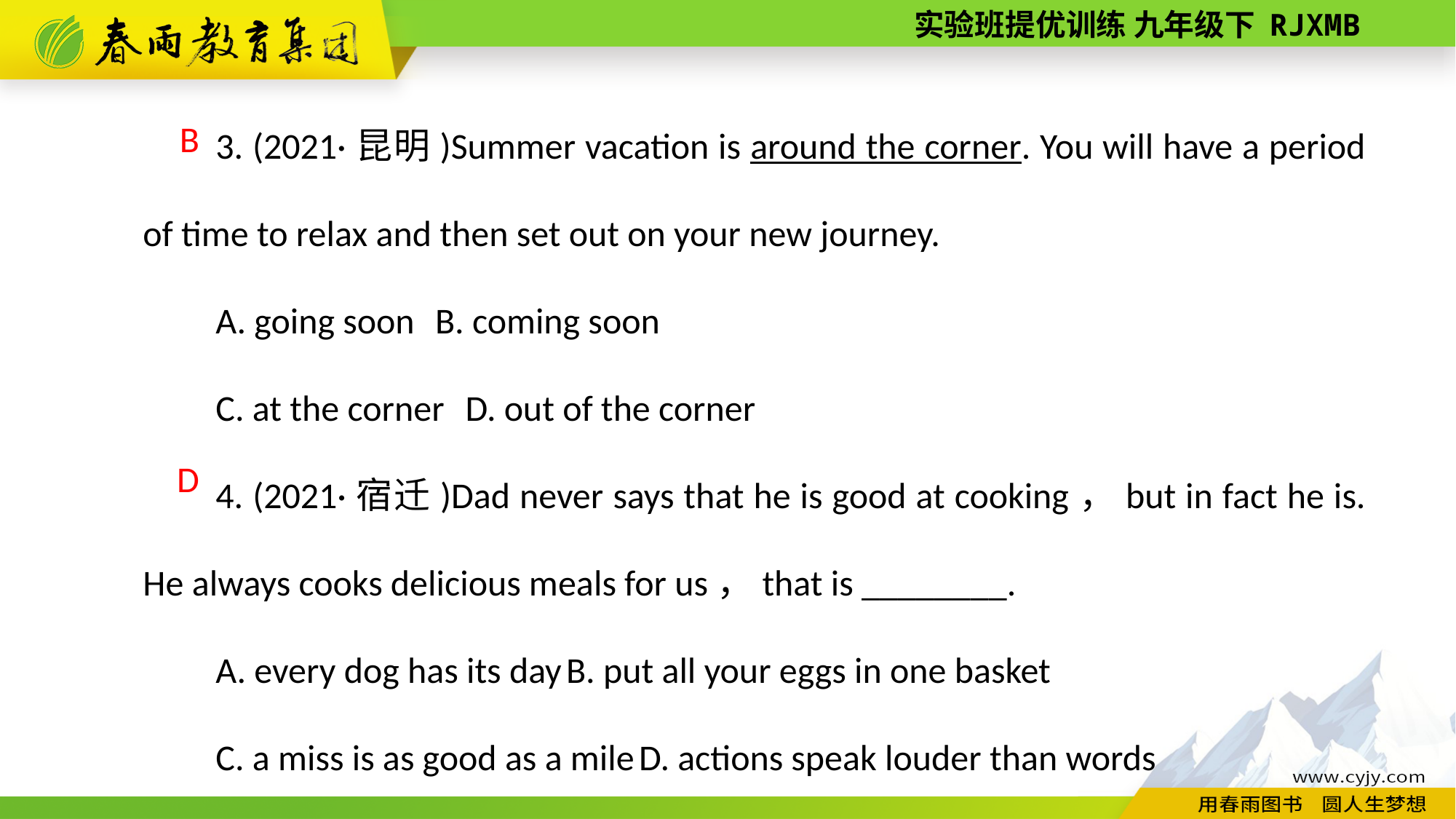

3. (2021·昆明)Summer vacation is around the corner. You will have a period of time to relax and then set out on your new journey.
A. going soon   B. coming soon
C. at the corner   D. out of the corner
4. (2021·宿迁)Dad never says that he is good at cooking，but in fact he is. He always cooks delicious meals for us，that is ________.
A. every dog has its day B. put all your eggs in one basket
C. a miss is as good as a mile D. actions speak louder than words
B
 D